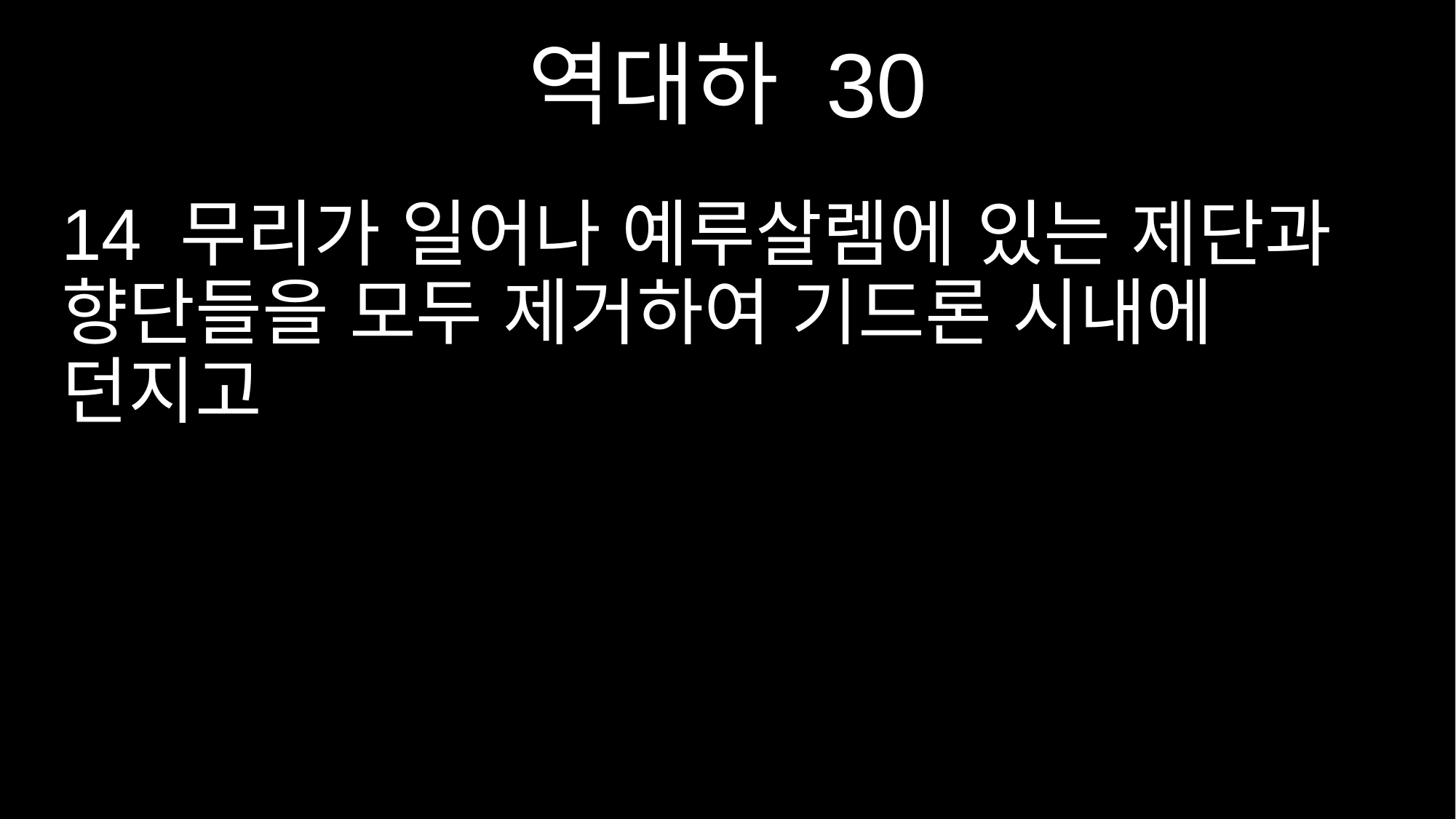

역대하 30
14 무리가 일어나 예루살렘에 있는 제단과 향단들을 모두 제거하여 기드론 시내에 던지고